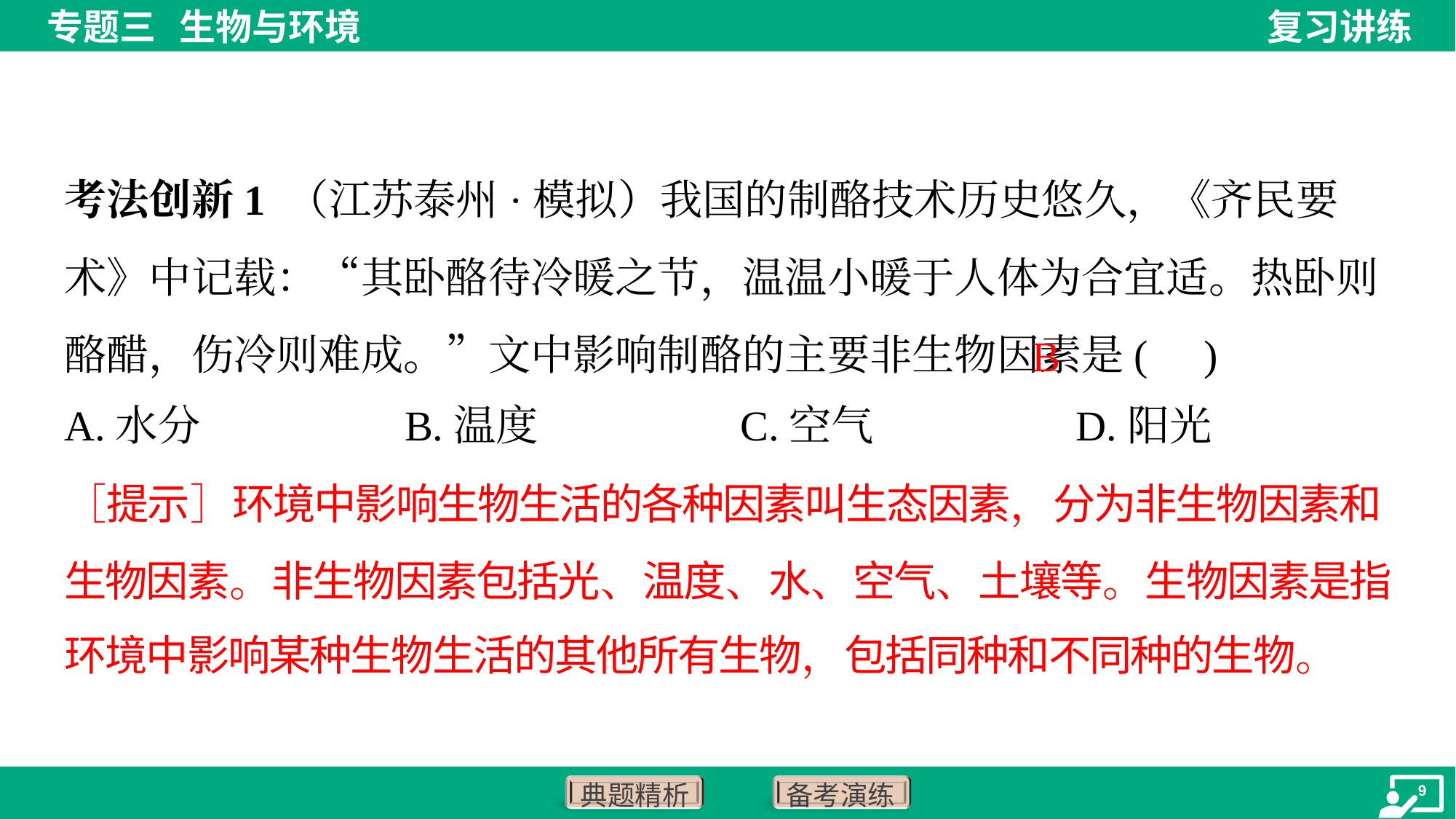

考法创新1 （江苏泰州·模拟）我国的制酪技术历史悠久，《齐民要术》中记载：“其卧酪待冷暖之节，温温小暖于人体为合宜适。热卧则酪醋，伤冷则难成。”文中影响制酪的主要非生物因素是(     )
B
A.水分	B.温度	C.空气	D.阳光
［提示］环境中影响生物生活的各种因素叫生态因素，分为非生物因素和
生物因素。非生物因素包括光、温度、水、空气、土壤等。生物因素是指
环境中影响某种生物生活的其他所有生物，包括同种和不同种的生物。